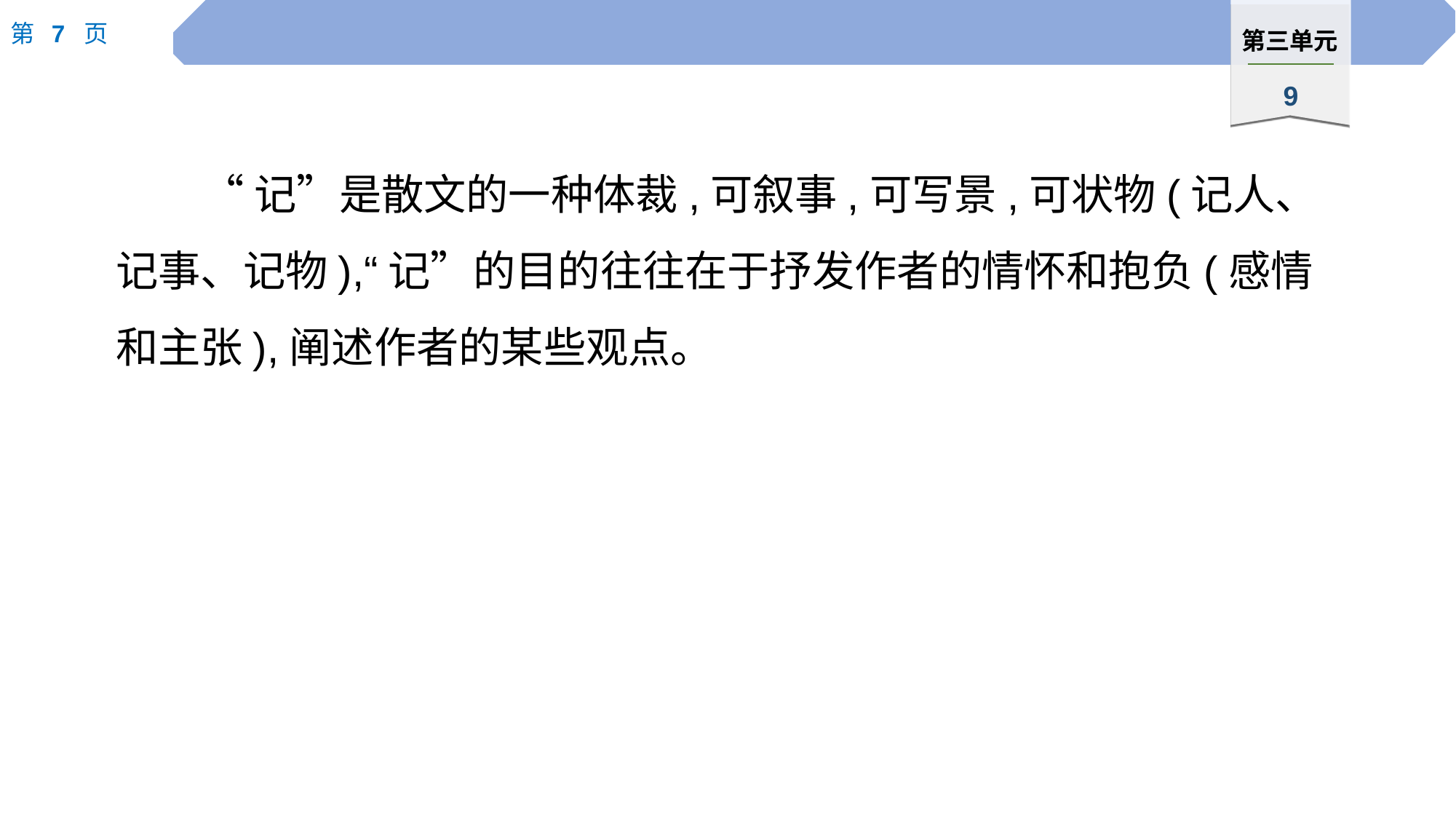

“记”是散文的一种体裁,可叙事,可写景,可状物(记人、记事、记物),“记”的目的往往在于抒发作者的情怀和抱负(感情和主张),阐述作者的某些观点。